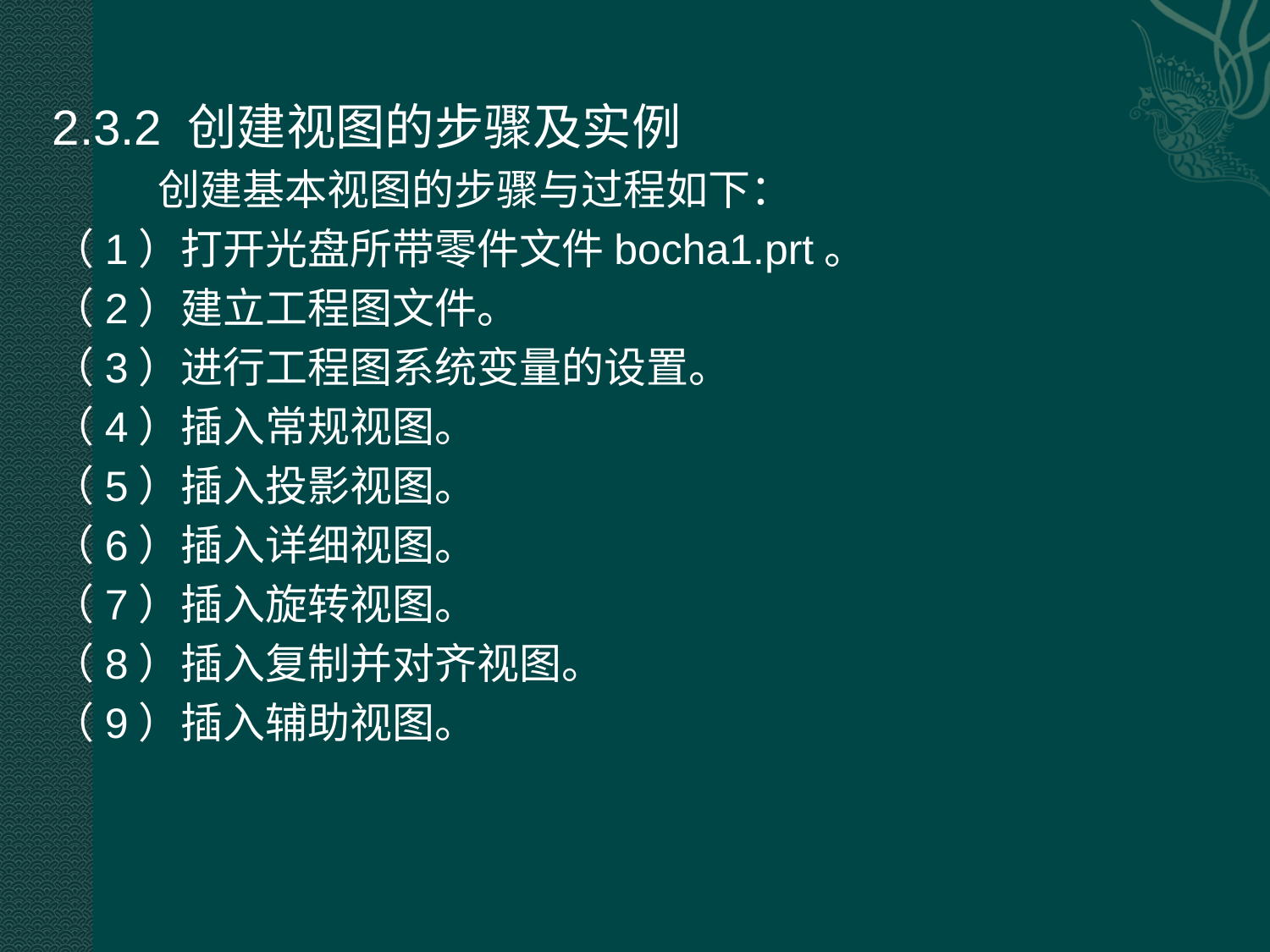

2.3.2 创建视图的步骤及实例
          创建基本视图的步骤与过程如下：
（1）打开光盘所带零件文件bocha1.prt。
（2）建立工程图文件。
（3）进行工程图系统变量的设置。
（4）插入常规视图。
（5）插入投影视图。
（6）插入详细视图。
（7）插入旋转视图。
（8）插入复制并对齐视图。
（9）插入辅助视图。